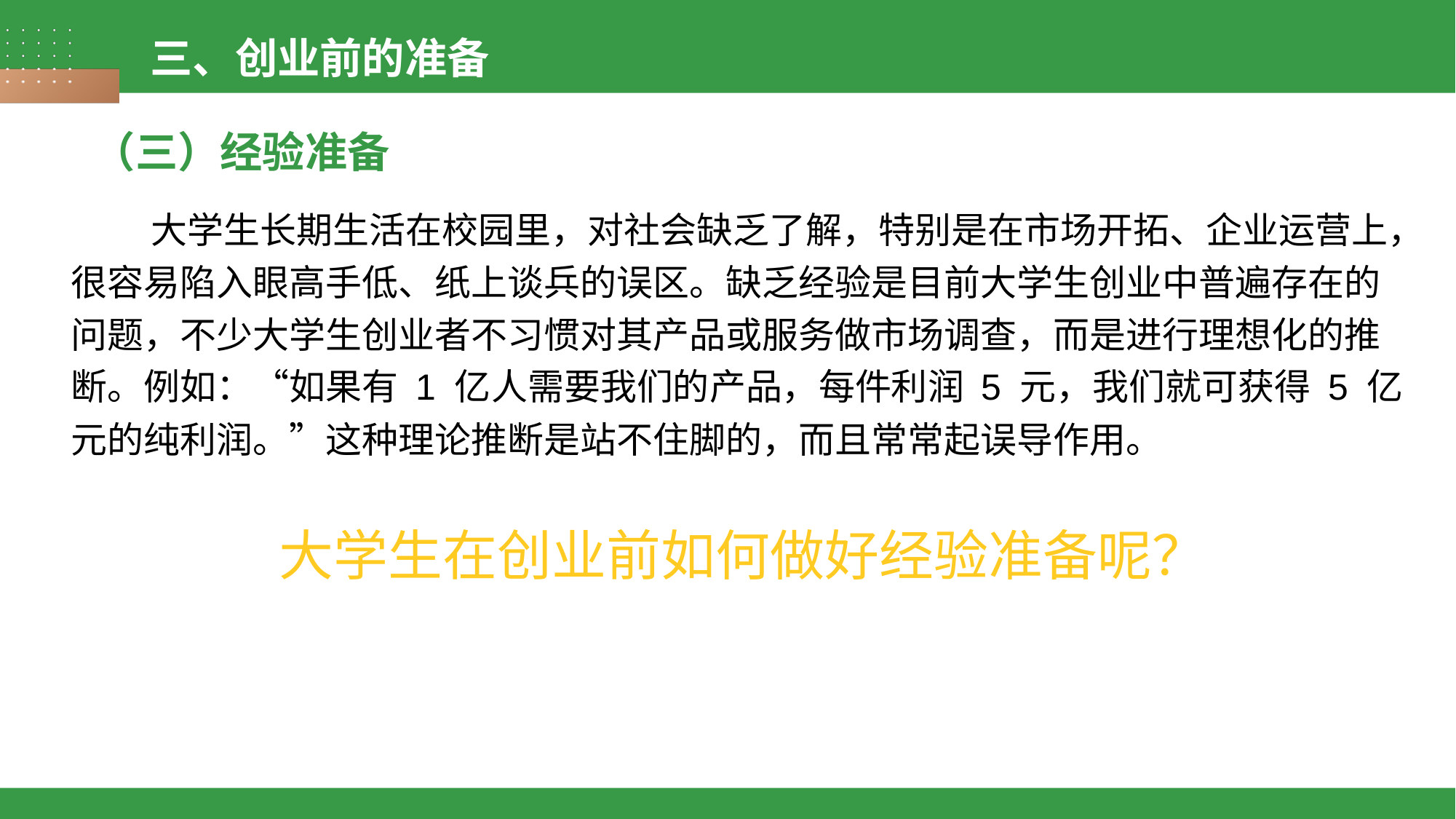

三、创业前的准备
（三）经验准备
  大学生长期生活在校园里，对社会缺乏了解，特别是在市场开拓、企业运营上，很容易陷入眼高手低、纸上谈兵的误区。缺乏经验是目前大学生创业中普遍存在的问题，不少大学生创业者不习惯对其产品或服务做市场调查，而是进行理想化的推断。例如：“如果有 1 亿人需要我们的产品，每件利润 5 元，我们就可获得 5 亿元的纯利润。”这种理论推断是站不住脚的，而且常常起误导作用。
大学生在创业前如何做好经验准备呢？